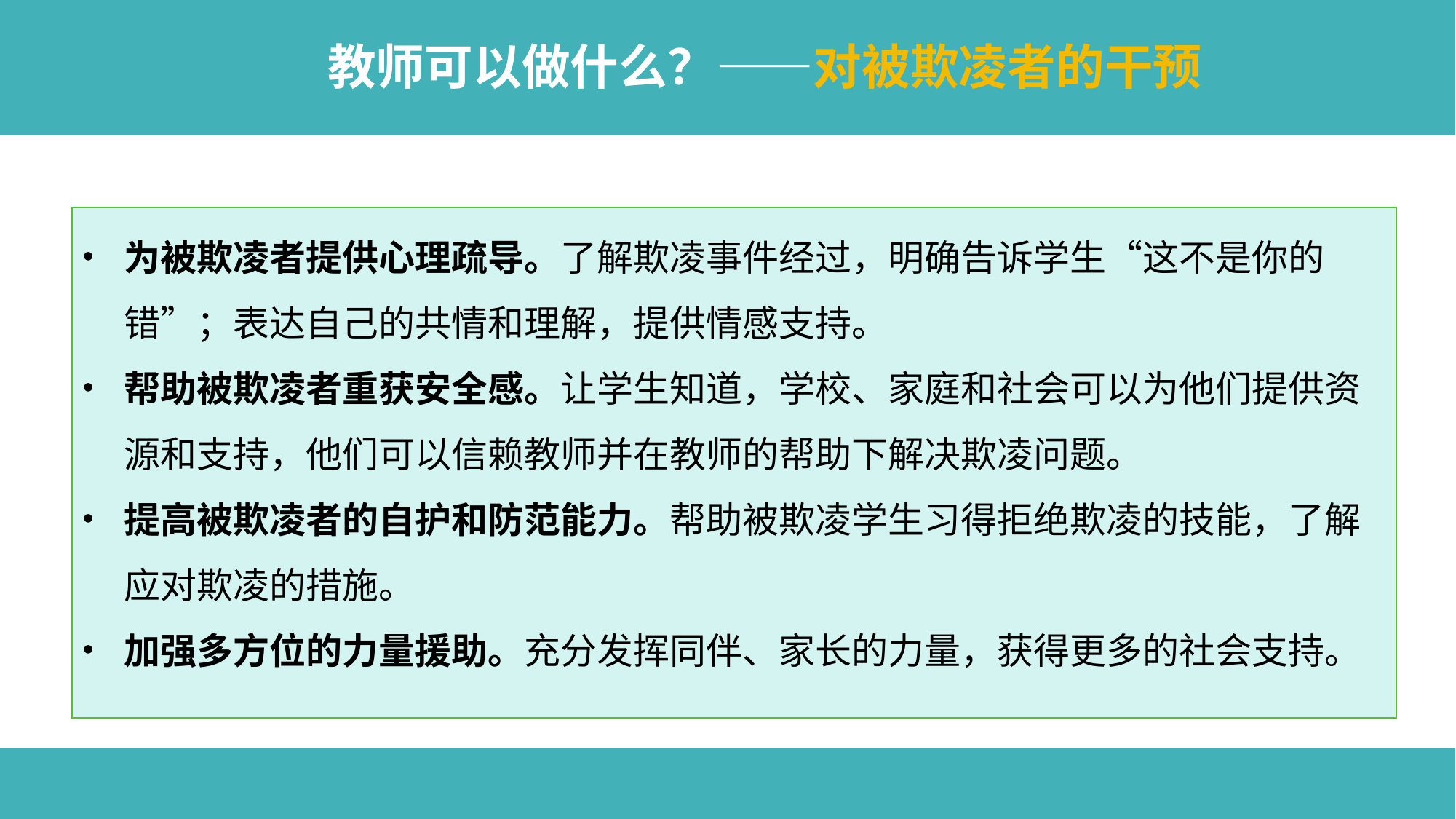

教师可以做什么？——对被欺凌者的干预
为被欺凌者提供心理疏导。了解欺凌事件经过，明确告诉学生“这不是你的错”；表达自己的共情和理解，提供情感支持。
帮助被欺凌者重获安全感。让学生知道，学校、家庭和社会可以为他们提供资源和支持，他们可以信赖教师并在教师的帮助下解决欺凌问题。
提高被欺凌者的自护和防范能力。帮助被欺凌学生习得拒绝欺凌的技能，了解应对欺凌的措施。
加强多方位的力量援助。充分发挥同伴、家长的力量，获得更多的社会支持。